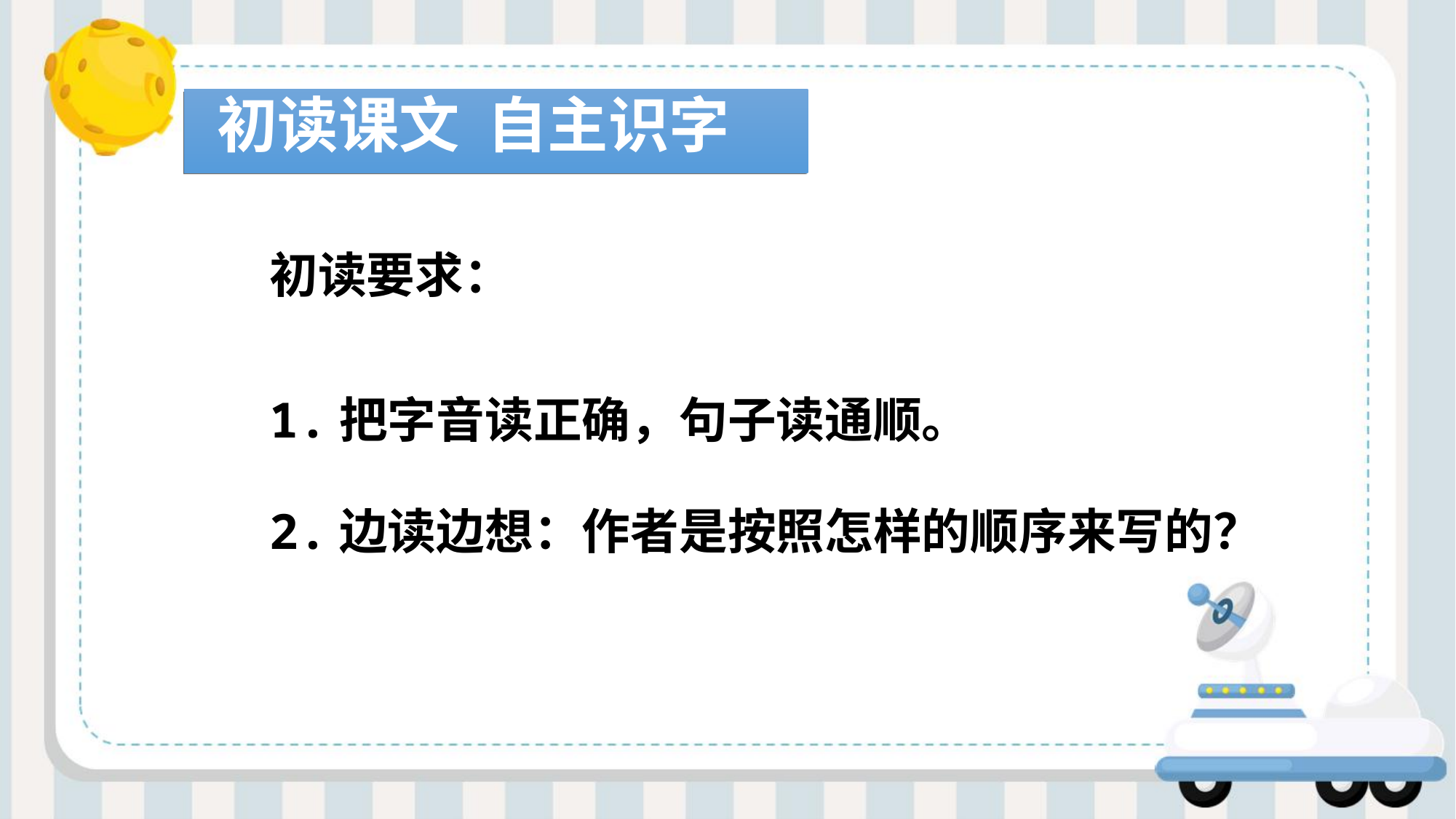

初读课文  自主识字
初读要求：
1.把字音读正确，句子读通顺。
2.边读边想：作者是按照怎样的顺序来写的？